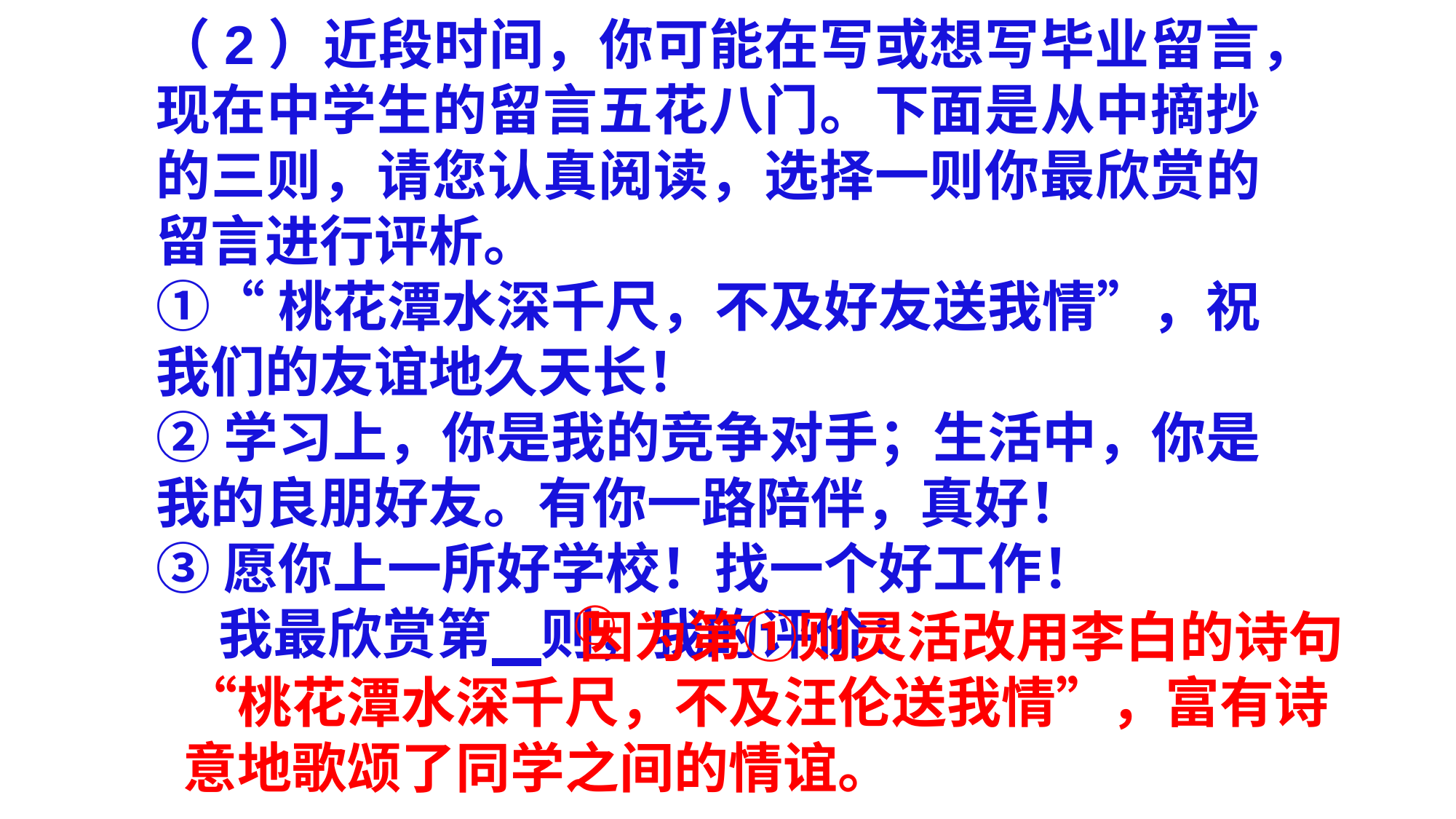

（2）近段时间，你可能在写或想写毕业留言，现在中学生的留言五花八门。下面是从中摘抄的三则，请您认真阅读，选择一则你最欣赏的留言进行评析。
①“桃花潭水深千尺，不及好友送我情”，祝我们的友谊地久天长！
②学习上，你是我的竞争对手；生活中，你是我的良朋好友。有你一路陪伴，真好！
③愿你上一所好学校！找一个好工作！
    我最欣赏第    则，我的评价：
①
                               因为第①则灵活改用李白的诗句“桃花潭水深千尺，不及汪伦送我情”，富有诗意地歌颂了同学之间的情谊。